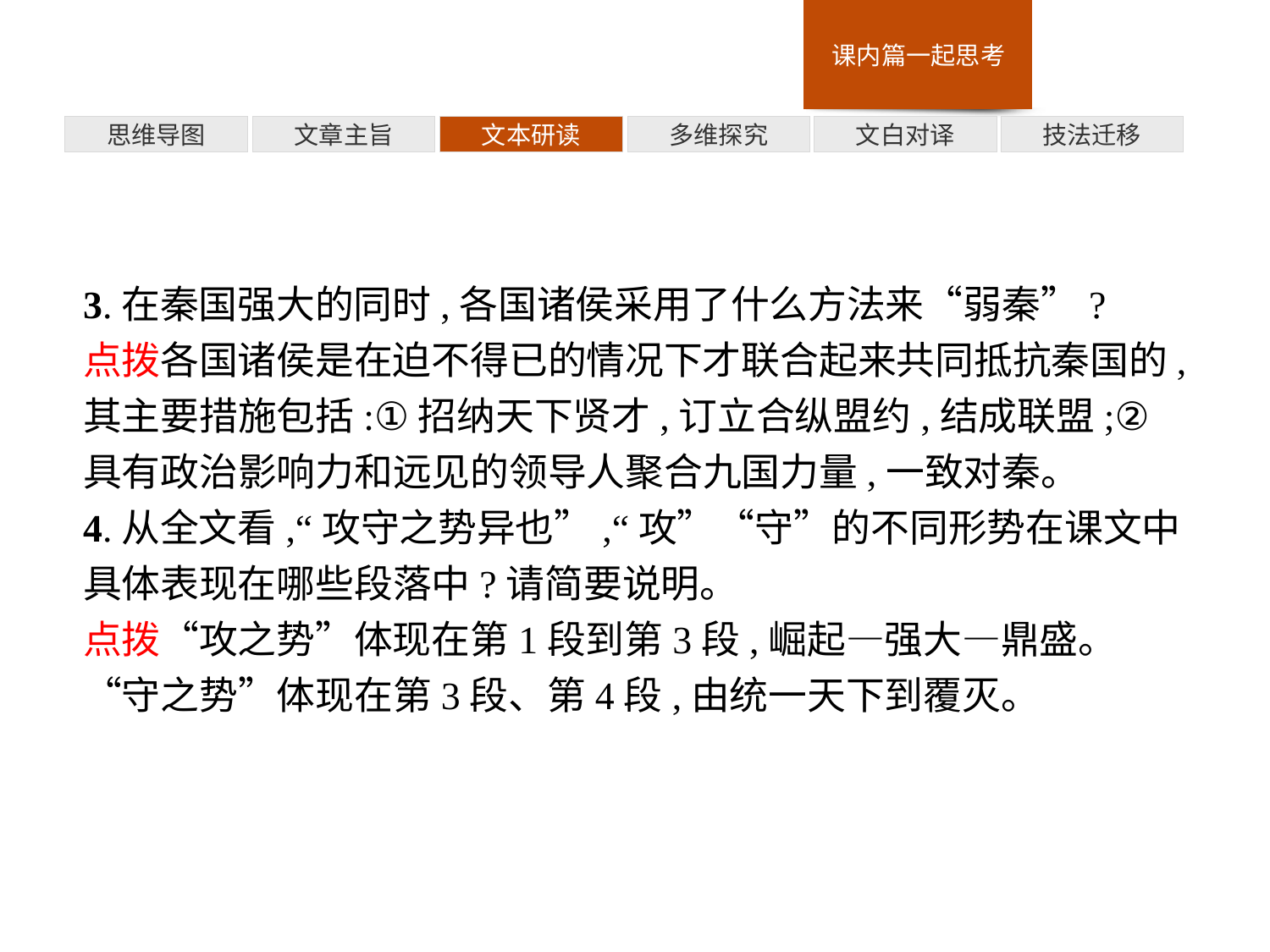

多维探究
思维导图
文章主旨
文本研读
文白对译
技法迁移
3.在秦国强大的同时,各国诸侯采用了什么方法来“弱秦”?
点拨各国诸侯是在迫不得已的情况下才联合起来共同抵抗秦国的,其主要措施包括:①招纳天下贤才,订立合纵盟约,结成联盟;②具有政治影响力和远见的领导人聚合九国力量,一致对秦。
4.从全文看,“攻守之势异也”,“攻”“守”的不同形势在课文中具体表现在哪些段落中?请简要说明。
点拨“攻之势”体现在第1段到第3段,崛起—强大—鼎盛。“守之势”体现在第3段、第4段,由统一天下到覆灭。